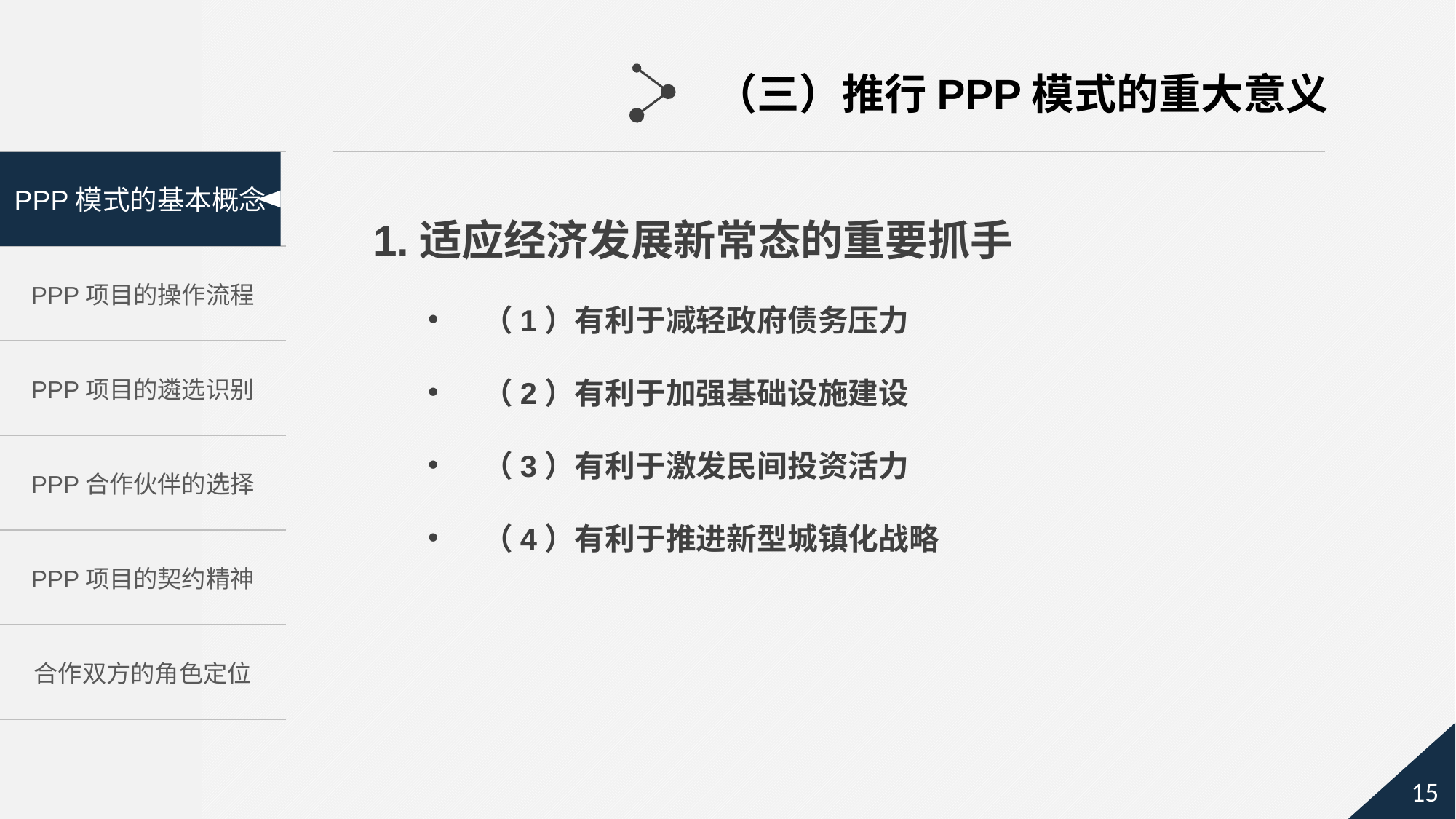

（三）推行PPP模式的重大意义
1.适应经济发展新常态的重要抓手

（1）有利于减轻政府债务压力

（2）有利于加强基础设施建设

（3）有利于激发民间投资活力

（4）有利于推进新型城镇化战略